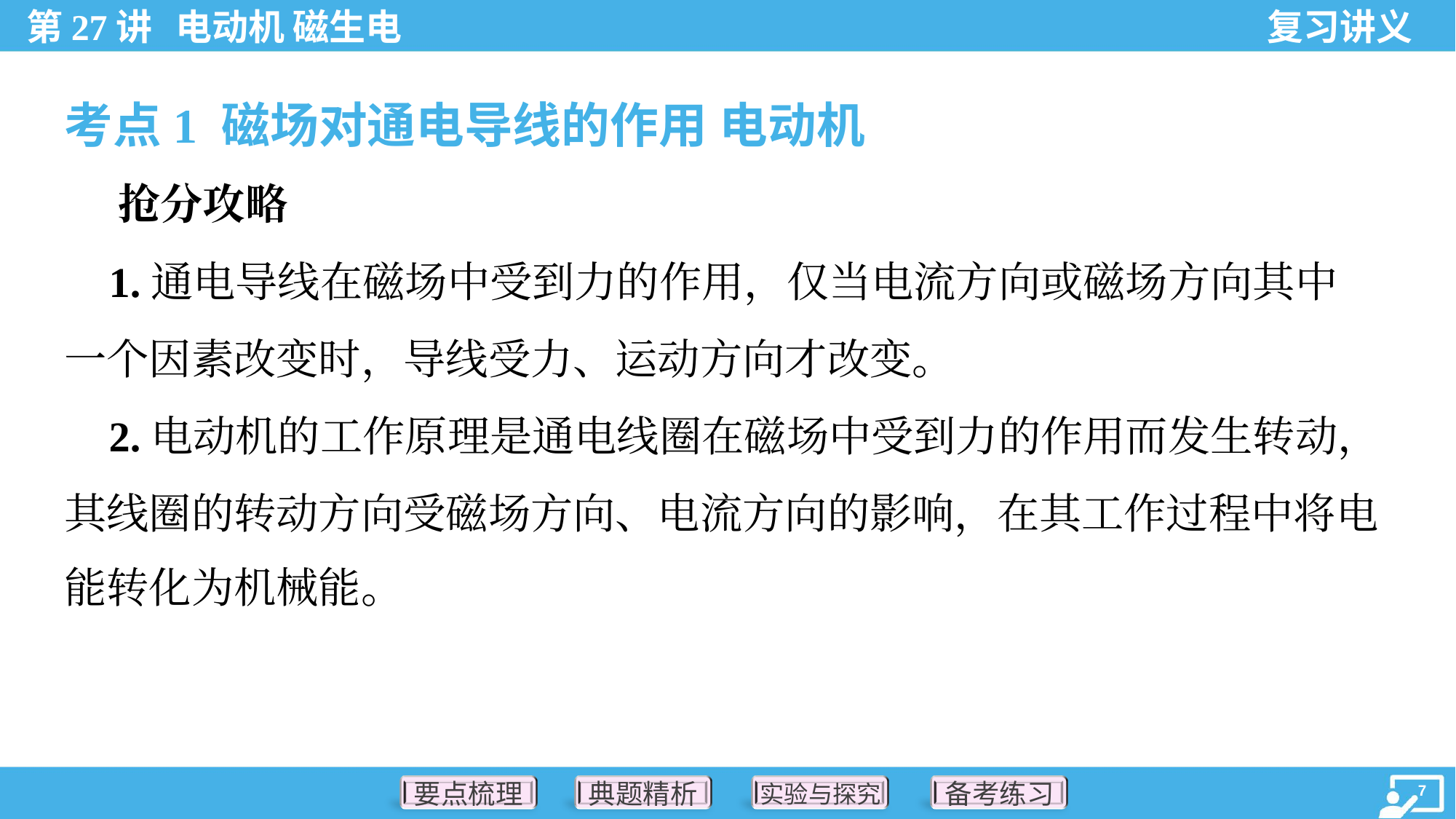

考点1 磁场对通电导线的作用 电动机
    抢分攻略
    1.通电导线在磁场中受到力的作用，仅当电流方向或磁场方向其中
一个因素改变时，导线受力、运动方向才改变。
    2.电动机的工作原理是通电线圈在磁场中受到力的作用而发生转动，
其线圈的转动方向受磁场方向、电流方向的影响，在其工作过程中将电
能转化为机械能。